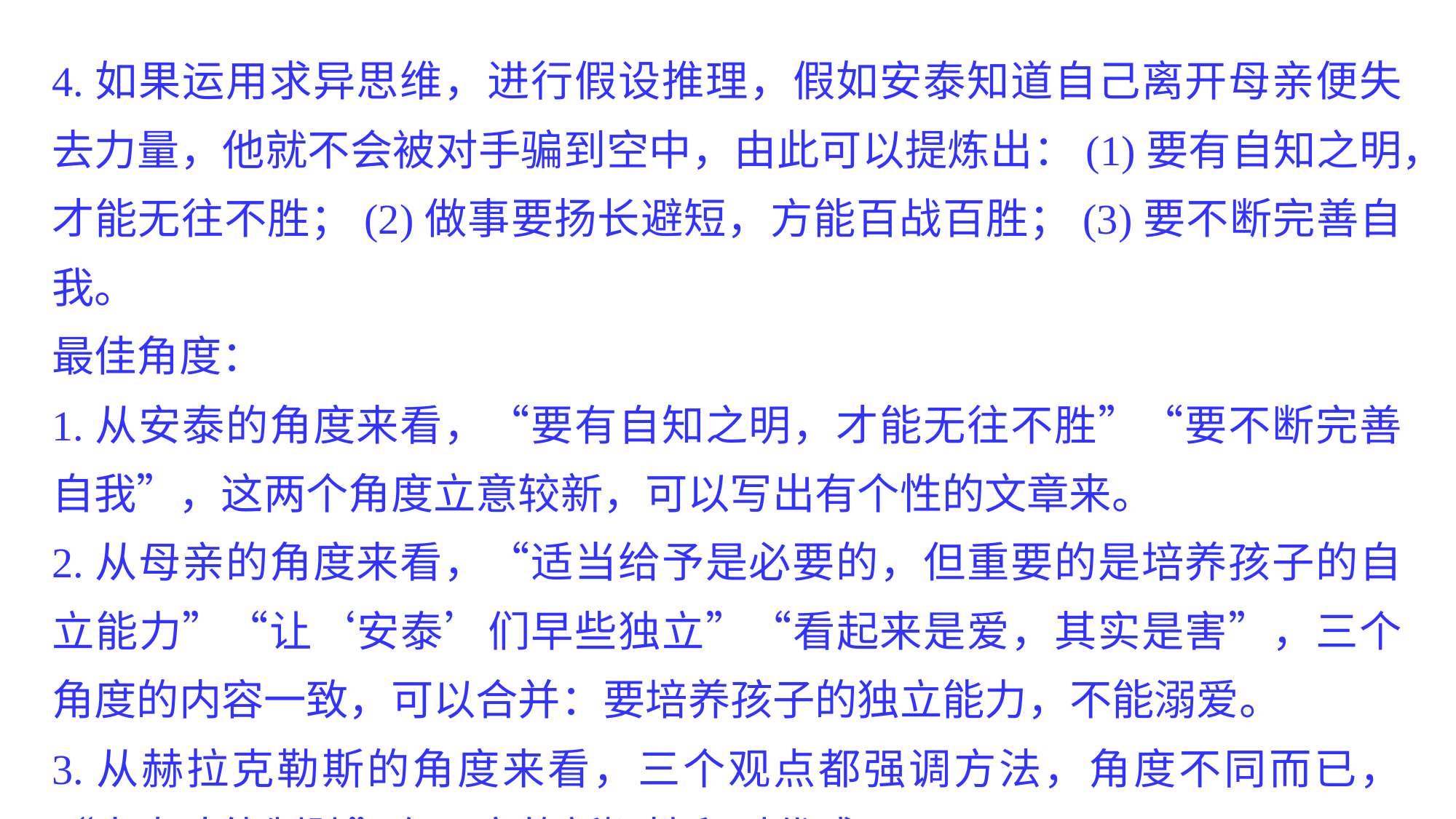

4.如果运用求异思维，进行假设推理，假如安泰知道自己离开母亲便失去力量，他就不会被对手骗到空中，由此可以提炼出：(1)要有自知之明，才能无往不胜；(2)做事要扬长避短，方能百战百胜；(3)要不断完善自我。
最佳角度：
1.从安泰的角度来看，“要有自知之明，才能无往不胜”“要不断完善自我”，这两个角度立意较新，可以写出有个性的文章来。
2.从母亲的角度来看，“适当给予是必要的，但重要的是培养孩子的自立能力”“让‘安泰’们早些独立”“看起来是爱，其实是害”，三个角度的内容一致，可以合并：要培养孩子的独立能力，不能溺爱。
3.从赫拉克勒斯的角度来看，三个观点都强调方法，角度不同而已，“出奇才能制胜”有一定的新颖性和时代感。